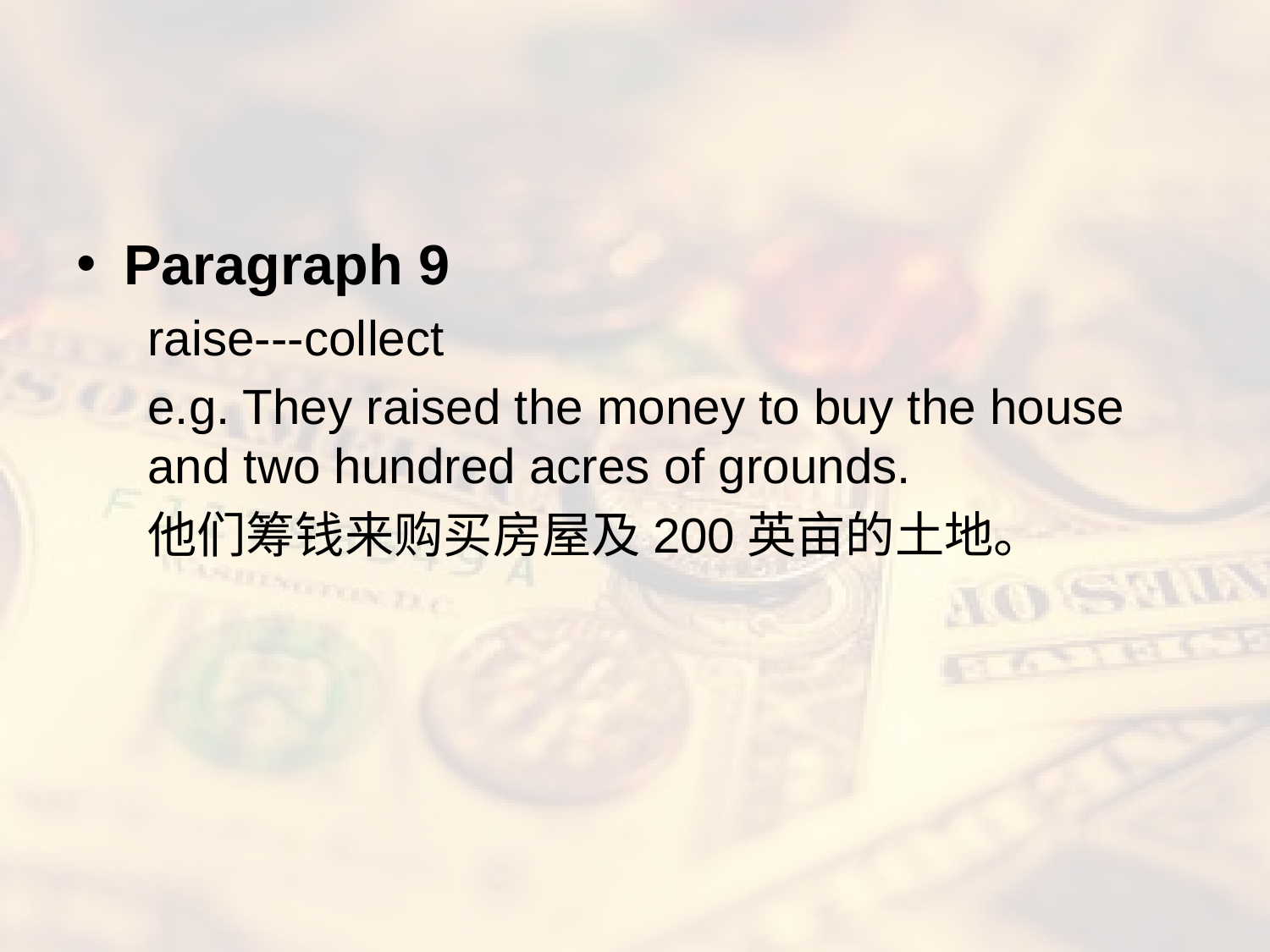

#
Paragraph 9
raise---collect
e.g. They raised the money to buy the house and two hundred acres of grounds.
他们筹钱来购买房屋及200英亩的土地。